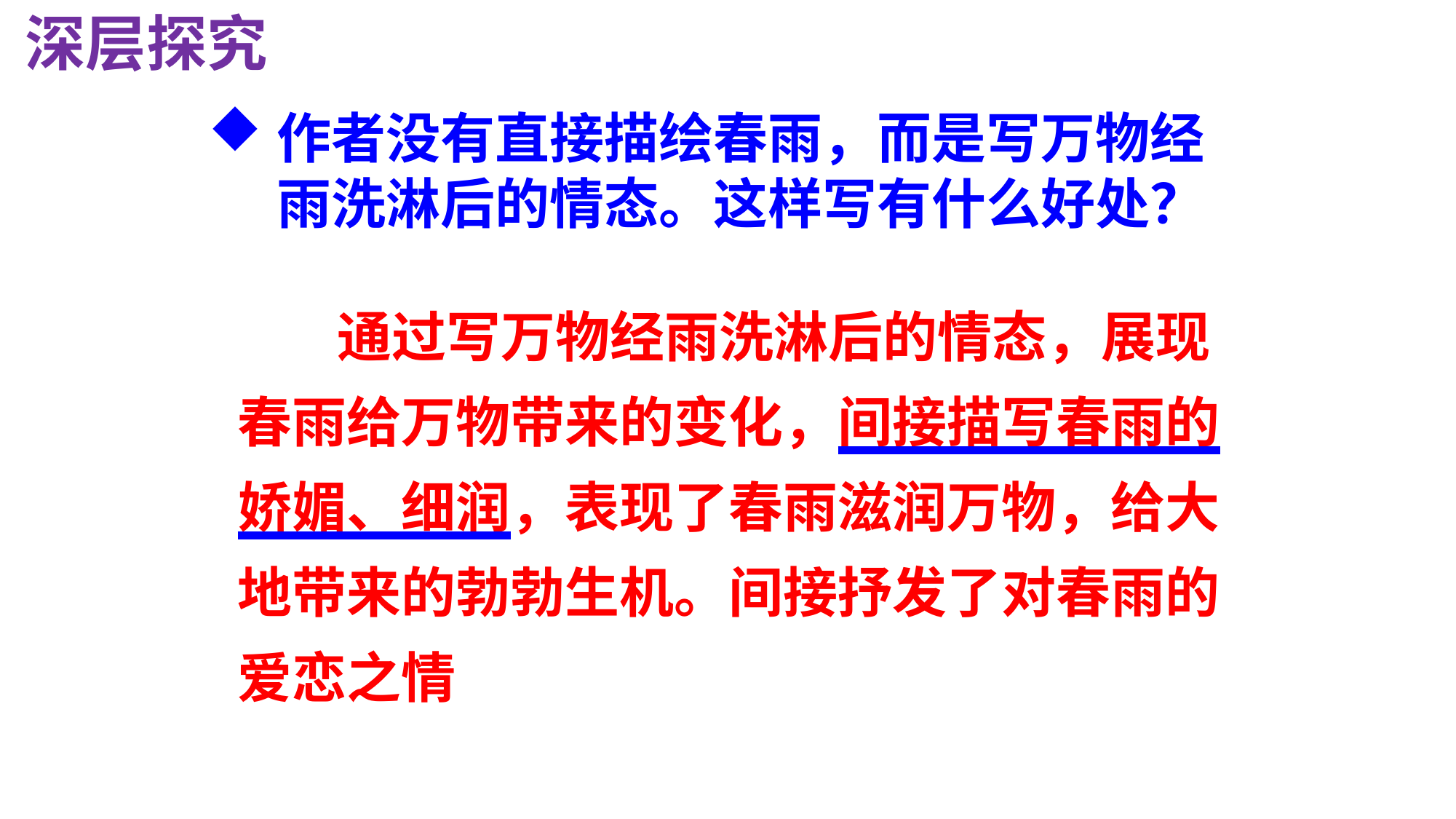

深层探究
作者没有直接描绘春雨，而是写万物经雨洗淋后的情态。这样写有什么好处？
       通过写万物经雨洗淋后的情态，展现春雨给万物带来的变化，间接描写春雨的娇媚、细润，表现了春雨滋润万物，给大地带来的勃勃生机。间接抒发了对春雨的爱恋之情